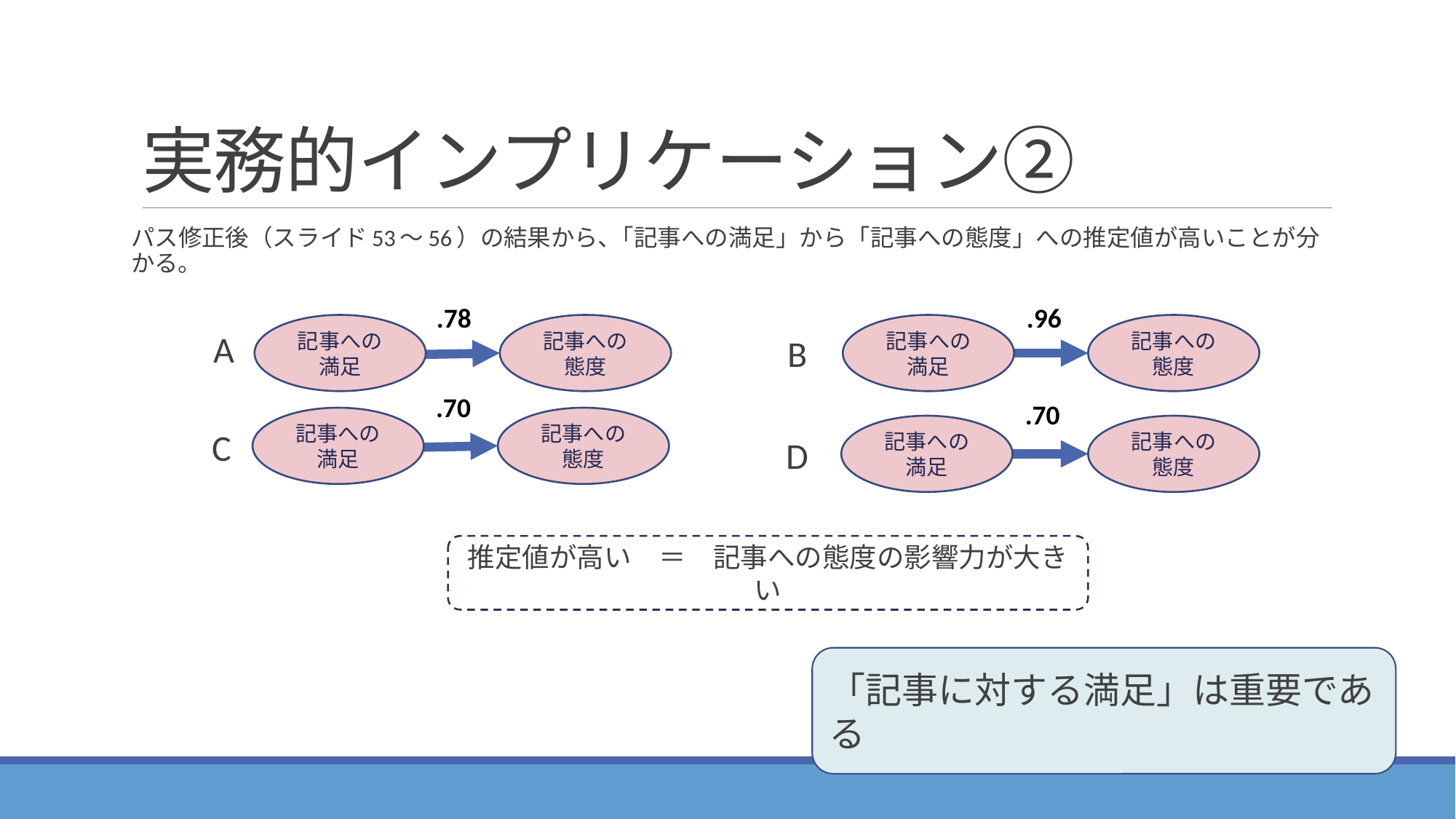

# 実務的インプリケーション②

パス修正後（スライド53～56）の結果から､「記事への満足」から「記事への態度」への推定値が高いことが分かる。
.96
記事への満足
記事への態度
 B
.78
記事への満足
記事への態度
 A
.70
記事への満足
記事への態度
 C
.70
記事への満足
記事への態度
 D
推定値が高い　＝　記事への態度の影響力が大きい
「記事に対する満足」は重要である